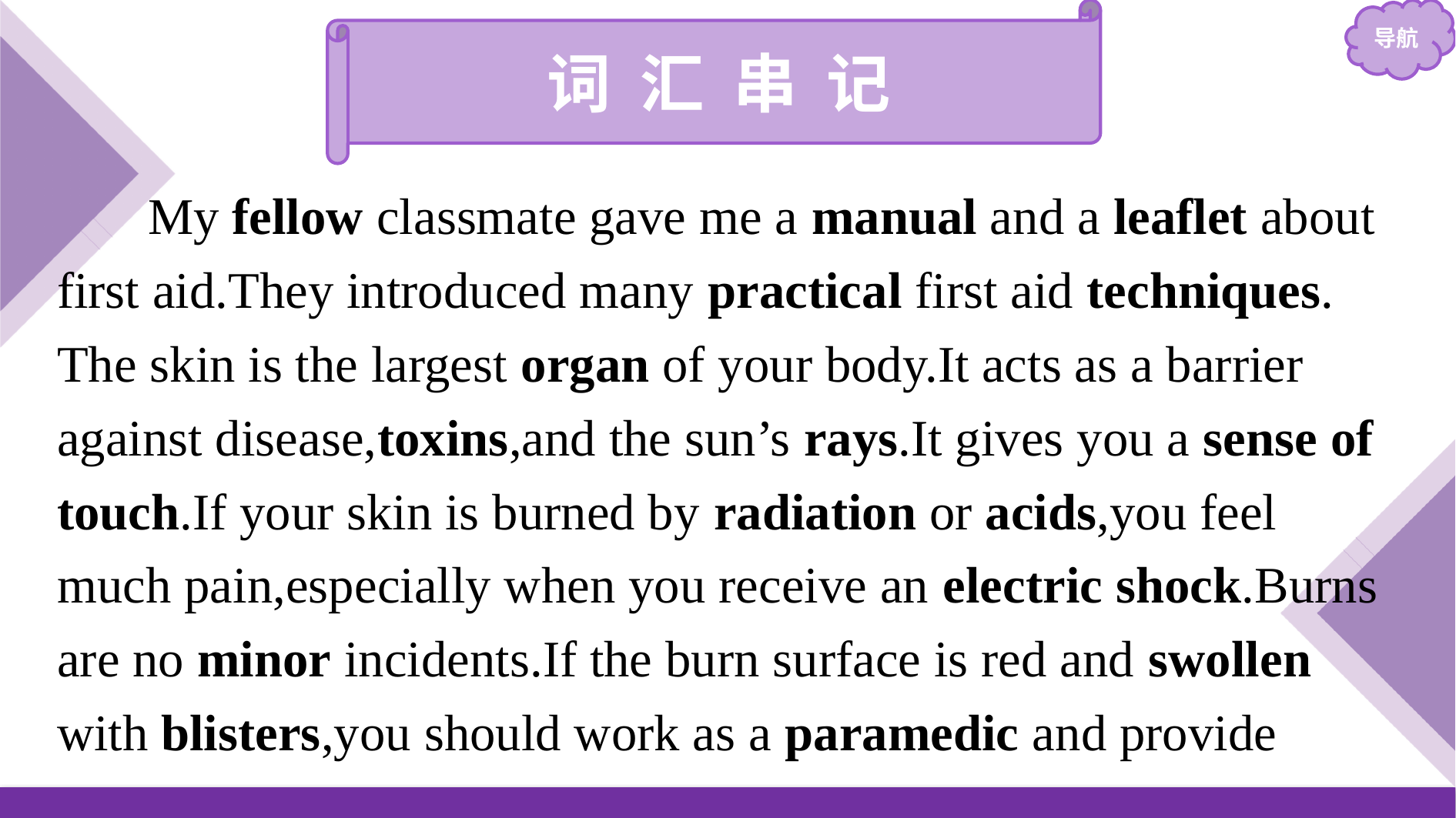

词  汇  串  记
My fellow classmate gave me a manual and a leaflet about first aid.They introduced many practical first aid techniques. The skin is the largest organ of your body.It acts as a barrier against disease,toxins,and the sun’s rays.It gives you a sense of touch.If your skin is burned by radiation or acids,you feel much pain,especially when you receive an electric shock.Burns are no minor incidents.If the burn surface is red and swollen with blisters,you should work as a paramedic and provide